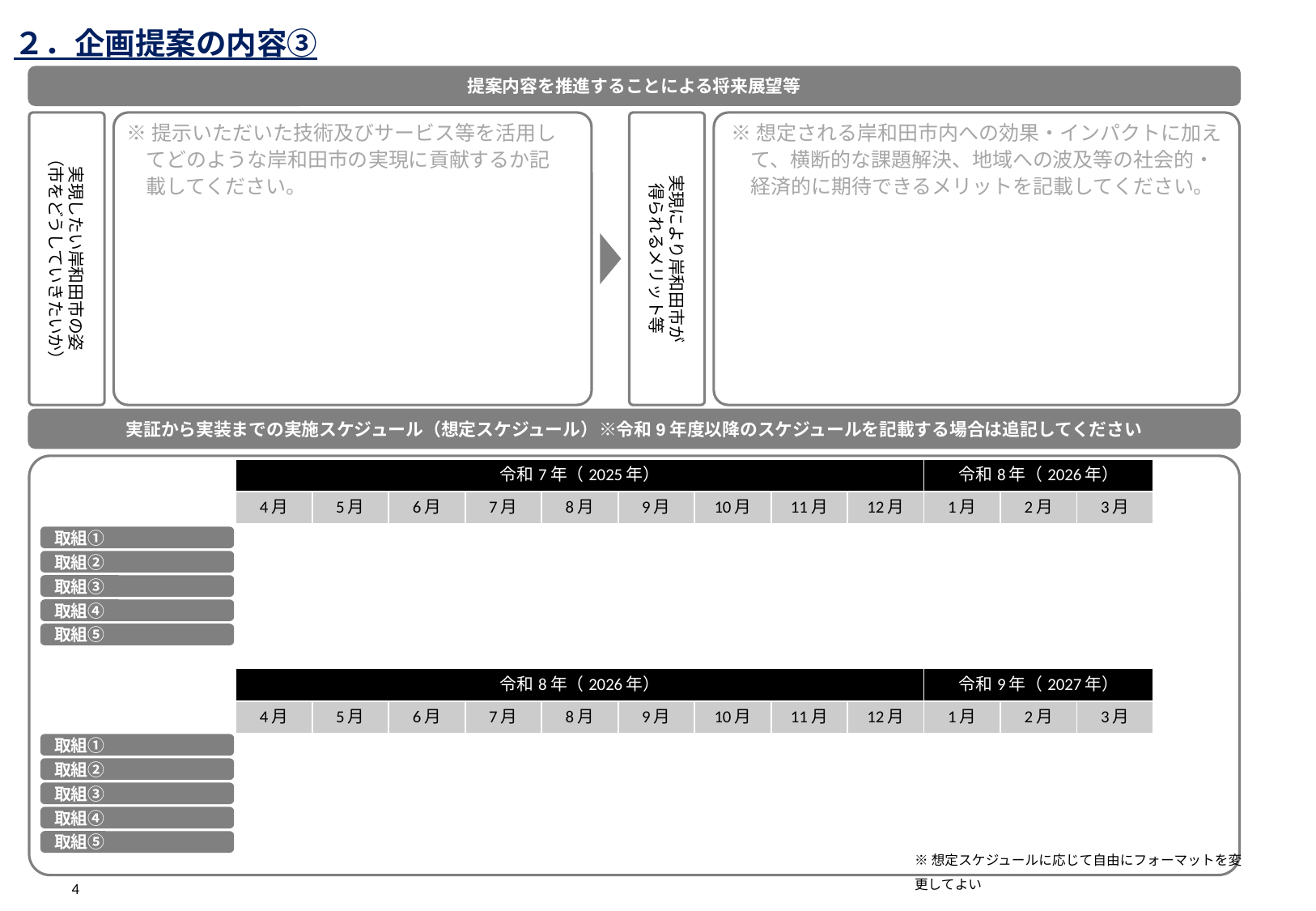

２．企画提案の内容③
提案内容を推進することによる将来展望等
実現したい岸和田市の姿
（市をどうしていきたいか）

実現により岸和田市が
得られるメリット等

※提示いただいた技術及びサービス等を活用してどのような岸和田市の実現に貢献するか記載してください。
※想定される岸和田市内への効果・インパクトに加えて、横断的な課題解決、地域への波及等の社会的・経済的に期待できるメリットを記載してください。

実証から実装までの実施スケジュール（想定スケジュール）※令和9年度以降のスケジュールを記載する場合は追記してください

| 令和7年（2025年） |  |  |  |  |  |  |  |  | 令和8年（2026年） |  |  |
| --- | --- | --- | --- | --- | --- | --- | --- | --- | --- | --- | --- |
| 4月 | 5月 | 6月 | 7月 | 8月 | 9月 | 10月 | 11月 | 12月 | 1月 | 2月 | 3月 |
取組①
取組②
取組③
取組④
取組⑤
| 令和8年（2026年） |  |  |  |  |  |  |  |  | 令和9年（2027年） |  |  |
| --- | --- | --- | --- | --- | --- | --- | --- | --- | --- | --- | --- |
| 4月 | 5月 | 6月 | 7月 | 8月 | 9月 | 10月 | 11月 | 12月 | 1月 | 2月 | 3月 |
取組①
取組②
取組③
取組④
取組⑤
※想定スケジュールに応じて自由にフォーマットを変更してよい
4